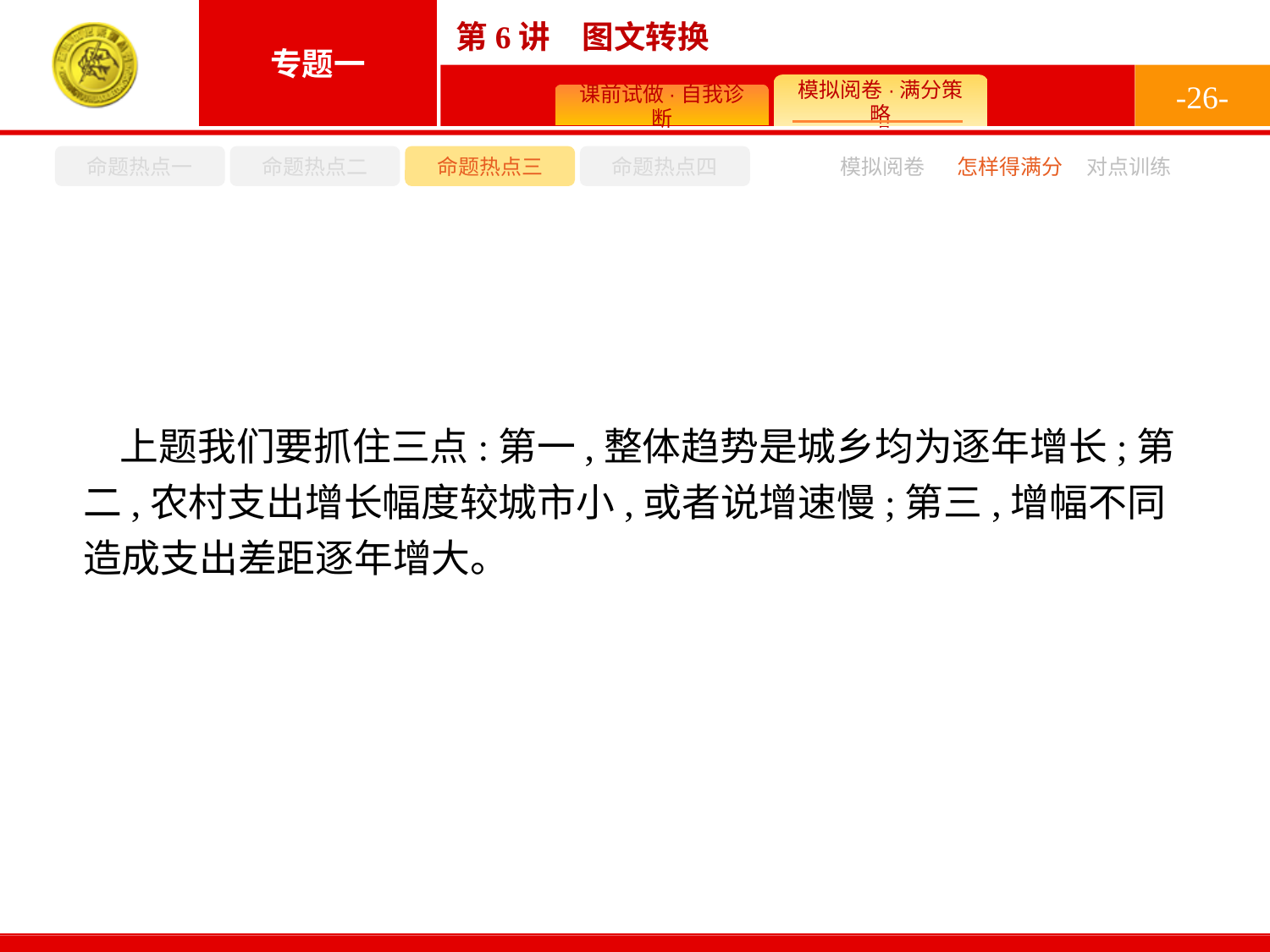

-26-
命题热点一
命题热点二
命题热点三
命题热点四
模拟阅卷
怎样得满分
对点训练
上题我们要抓住三点:第一,整体趋势是城乡均为逐年增长;第二,农村支出增长幅度较城市小,或者说增速慢;第三,增幅不同造成支出差距逐年增大。